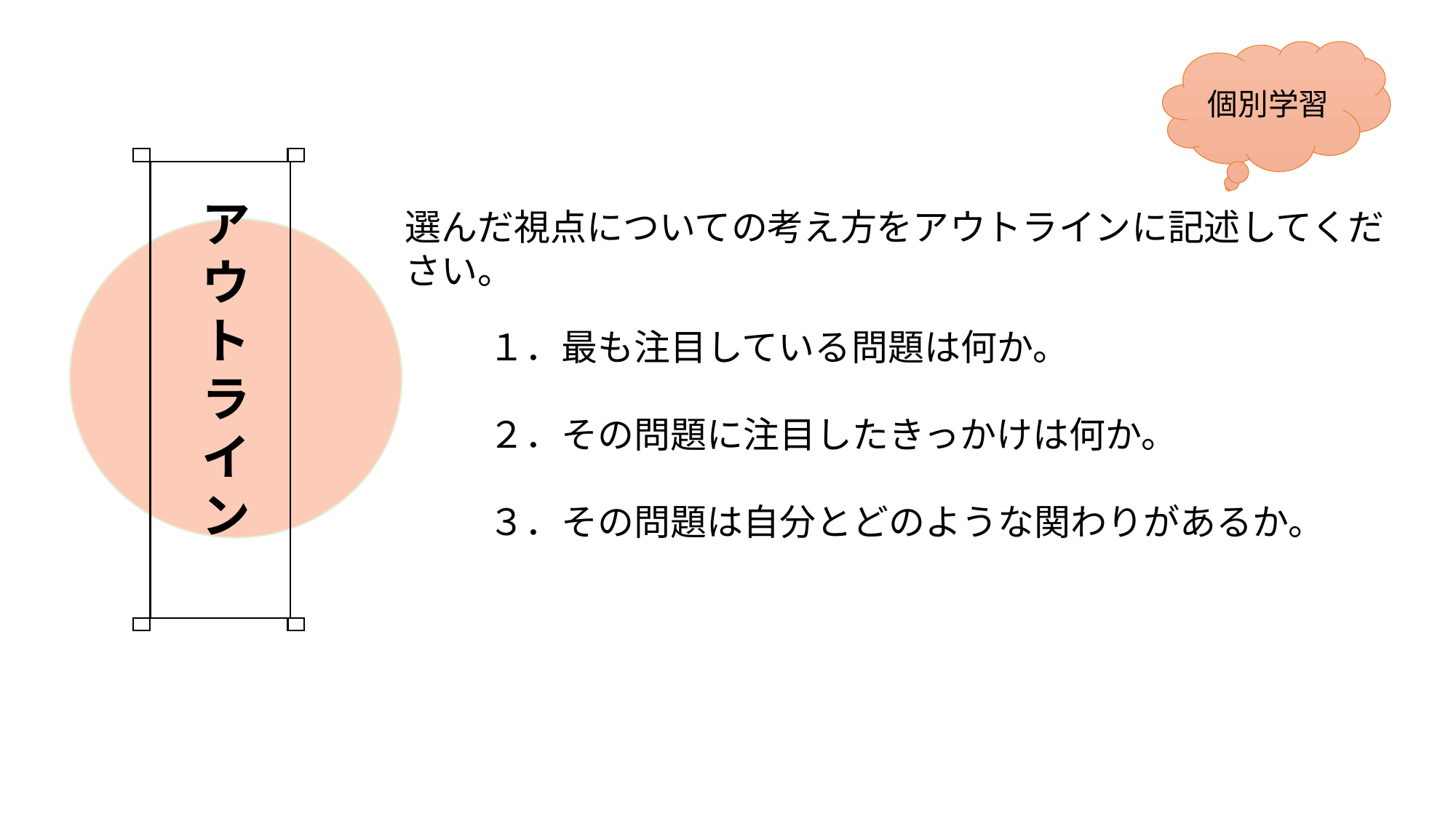

個別学習
ア
ウ
ト
ラ
イ
ン
選んだ視点についての考え方をアウトラインに記述してください。

１．最も注目している問題は何か。

２．その問題に注目したきっかけは何か。

３．その問題は自分とどのような関わりがあるか。